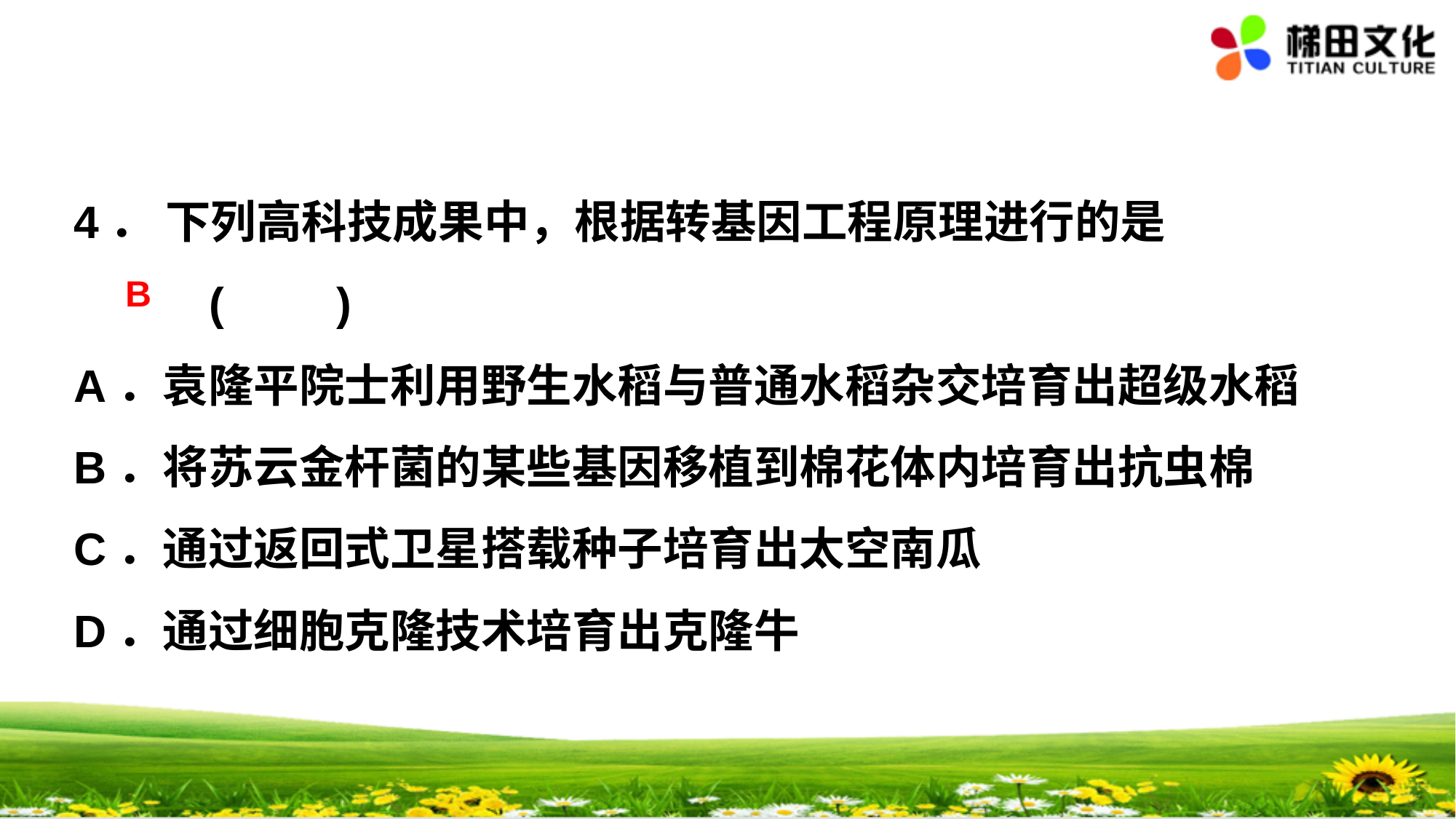

4． 下列高科技成果中，根据转基因工程原理进行的是                                   (　　)
A．袁隆平院士利用野生水稻与普通水稻杂交培育出超级水稻
B．将苏云金杆菌的某些基因移植到棉花体内培育出抗虫棉
C．通过返回式卫星搭载种子培育出太空南瓜
D．通过细胞克隆技术培育出克隆牛
B